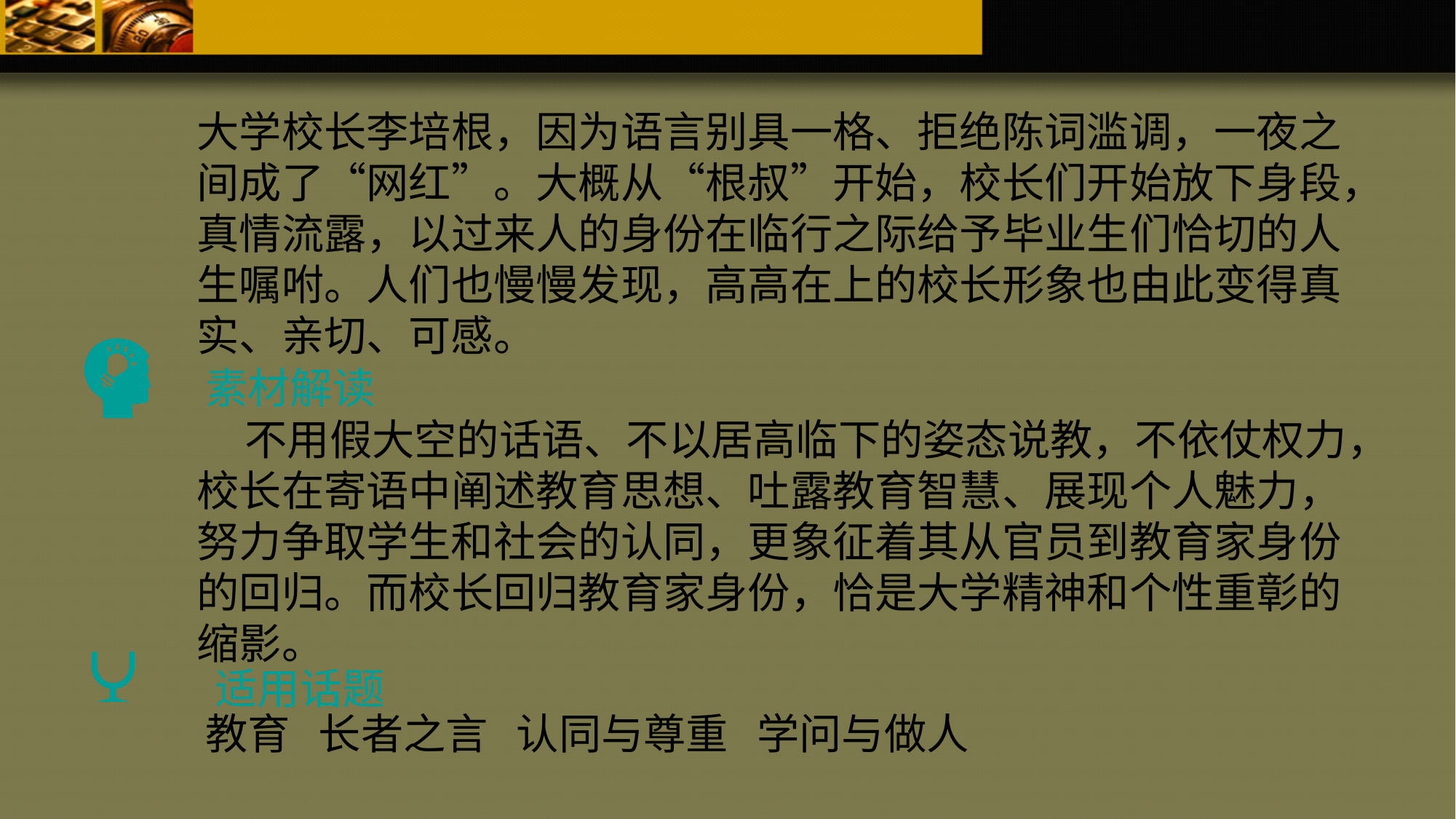

大学校长李培根，因为语言别具一格、拒绝陈词滥调，一夜之间成了“网红”。大概从“根叔”开始，校长们开始放下身段，真情流露，以过来人的身份在临行之际给予毕业生们恰切的人生嘱咐。人们也慢慢发现，高高在上的校长形象也由此变得真实、亲切、可感。

素材解读
    不用假大空的话语、不以居高临下的姿态说教，不依仗权力，校长在寄语中阐述教育思想、吐露教育智慧、展现个人魅力，努力争取学生和社会的认同，更象征着其从官员到教育家身份的回归。而校长回归教育家身份，恰是大学精神和个性重彰的缩影。

适用话题
教育   长者之言   认同与尊重   学问与做人